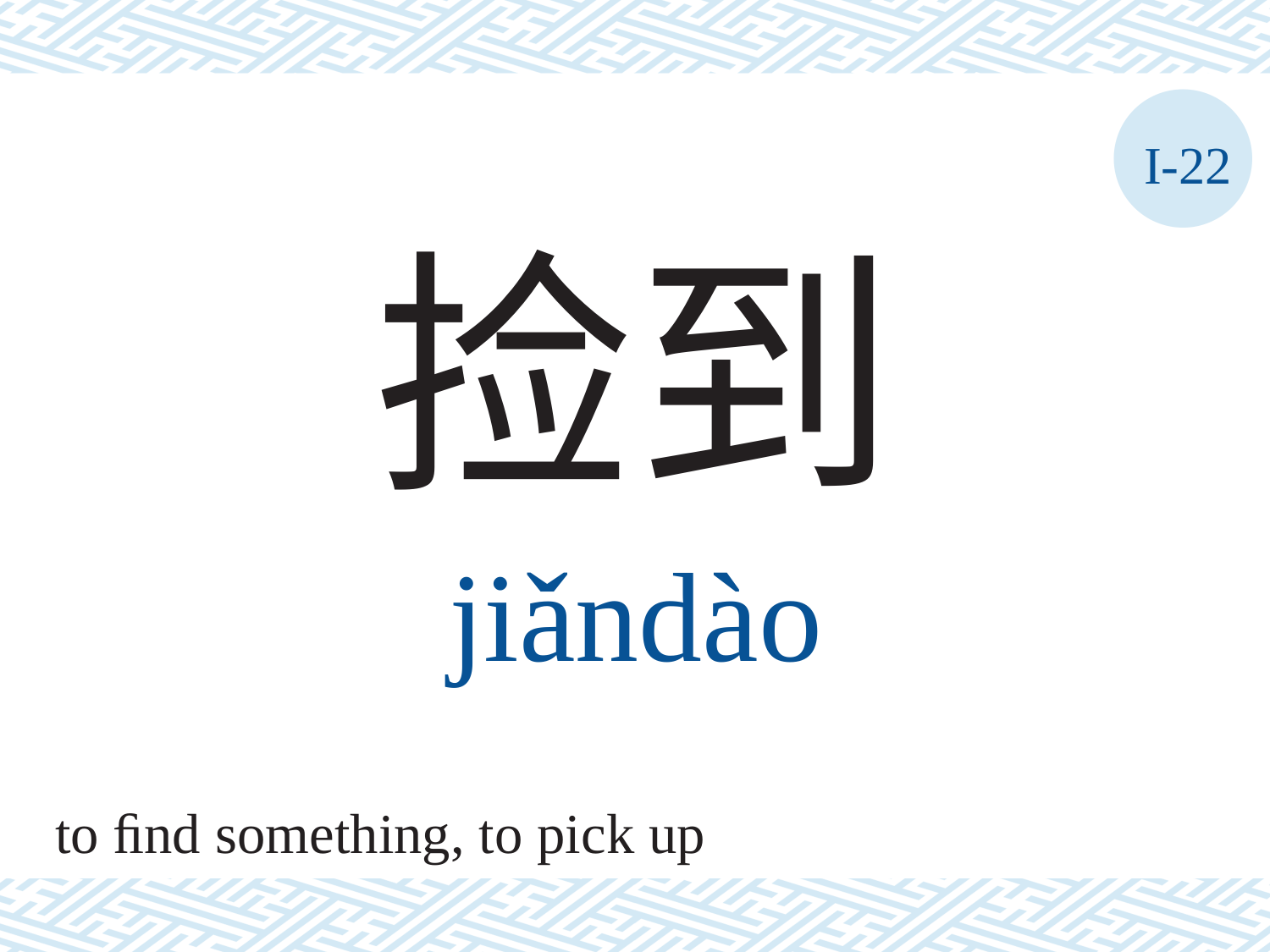

I-22
捡到
jiǎndào
to ﬁnd something, to pick up